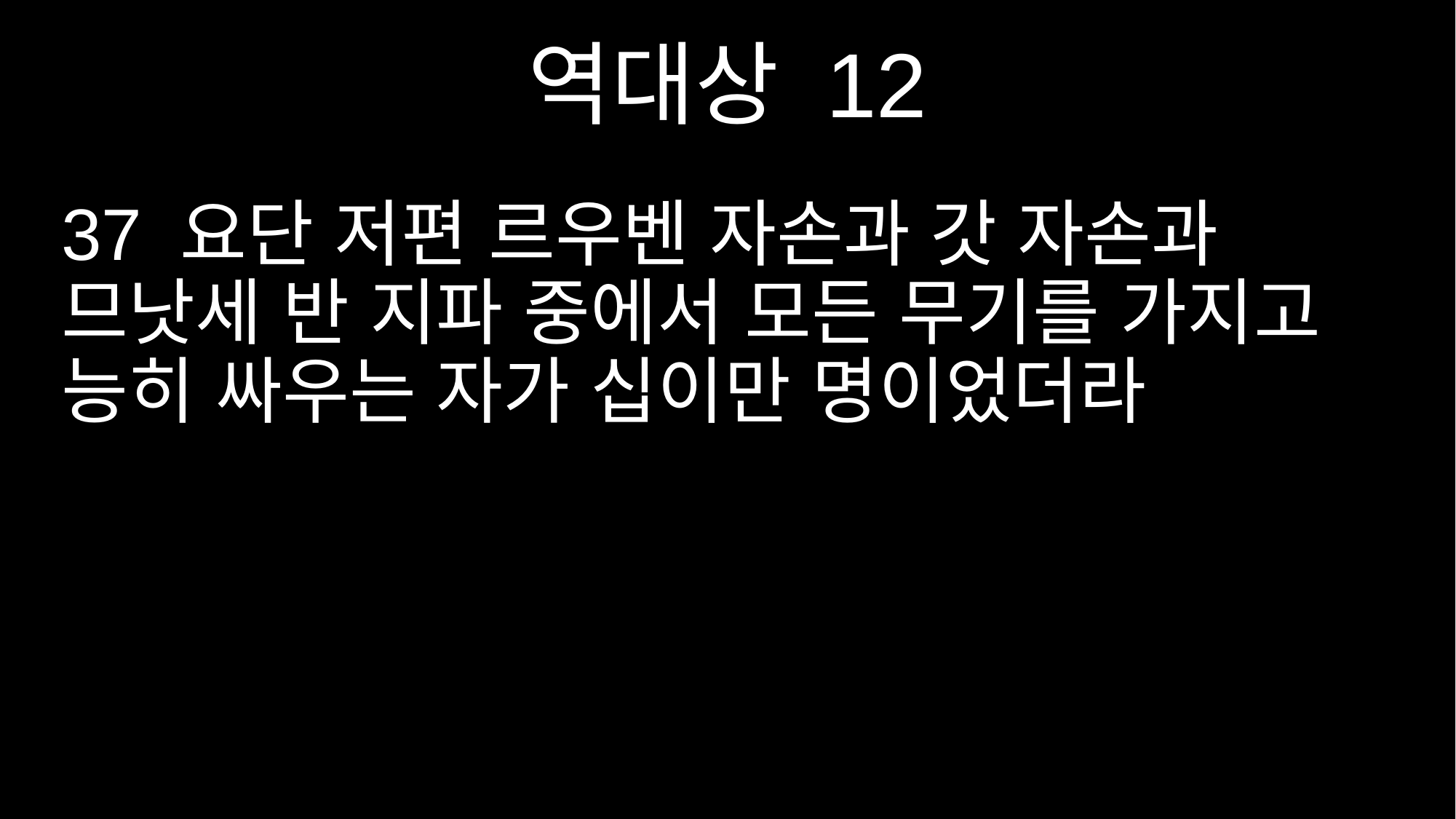

역대상 12
37 요단 저편 르우벤 자손과 갓 자손과 므낫세 반 지파 중에서 모든 무기를 가지고 능히 싸우는 자가 십이만 명이었더라